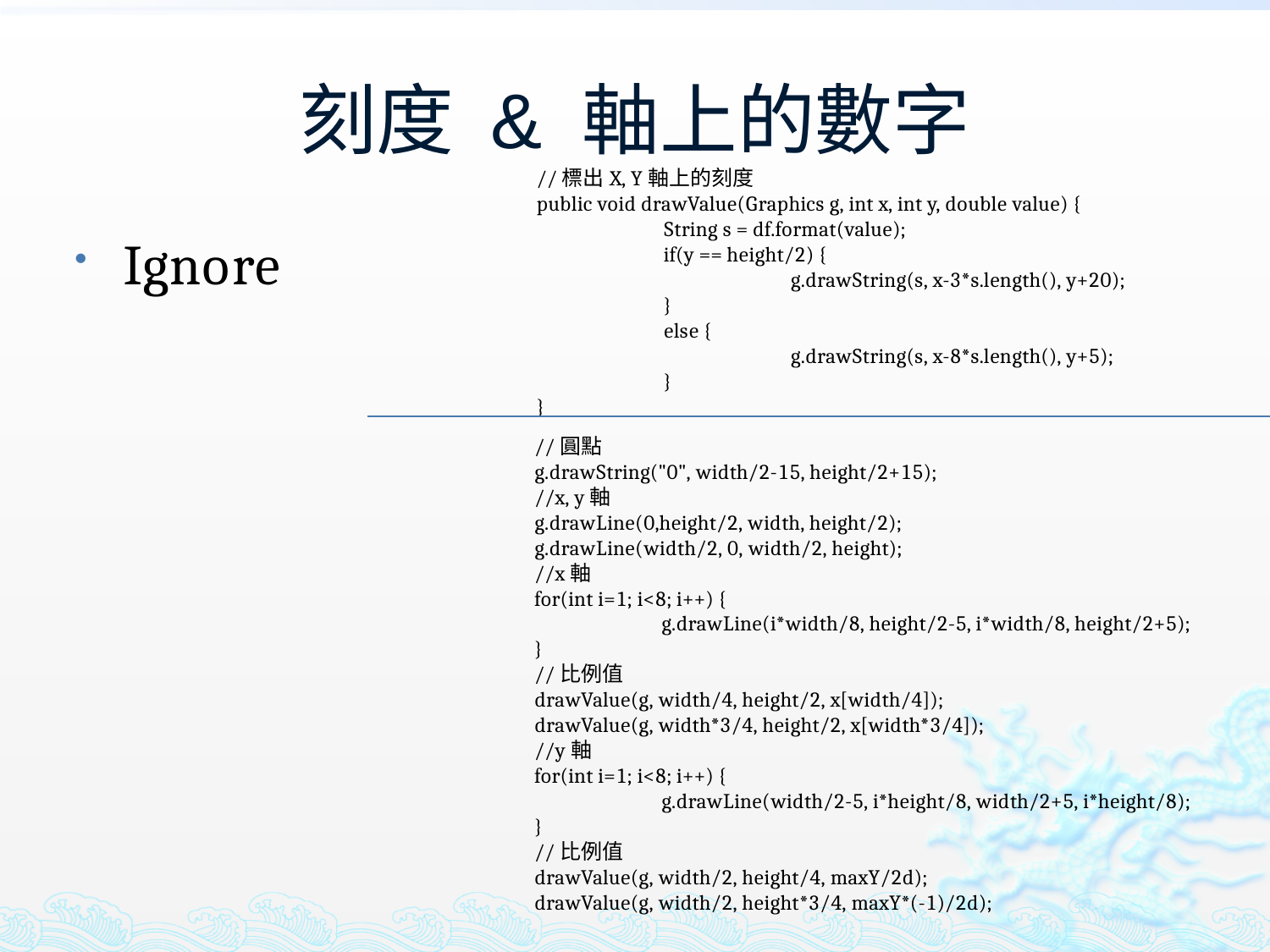

# 刻度 & 軸上的數字
	//標出X, Y軸上的刻度
	public void drawValue(Graphics g, int x, int y, double value) {
		String s = df.format(value);
		if(y == height/2) {
			g.drawString(s, x-3*s.length(), y+20);
		}
		else {
			g.drawString(s, x-8*s.length(), y+5);
		}
	}
Ignore
		//圓點
		g.drawString("0", width/2-15, height/2+15);
		//x, y軸
		g.drawLine(0,height/2, width, height/2);
		g.drawLine(width/2, 0, width/2, height);
		//x軸
		for(int i=1; i<8; i++) {
			g.drawLine(i*width/8, height/2-5, i*width/8, height/2+5);
		}
		//比例值
		drawValue(g, width/4, height/2, x[width/4]);
		drawValue(g, width*3/4, height/2, x[width*3/4]);
		//y軸
		for(int i=1; i<8; i++) {
			g.drawLine(width/2-5, i*height/8, width/2+5, i*height/8);
		}
		//比例值
		drawValue(g, width/2, height/4, maxY/2d);
		drawValue(g, width/2, height*3/4, maxY*(-1)/2d);